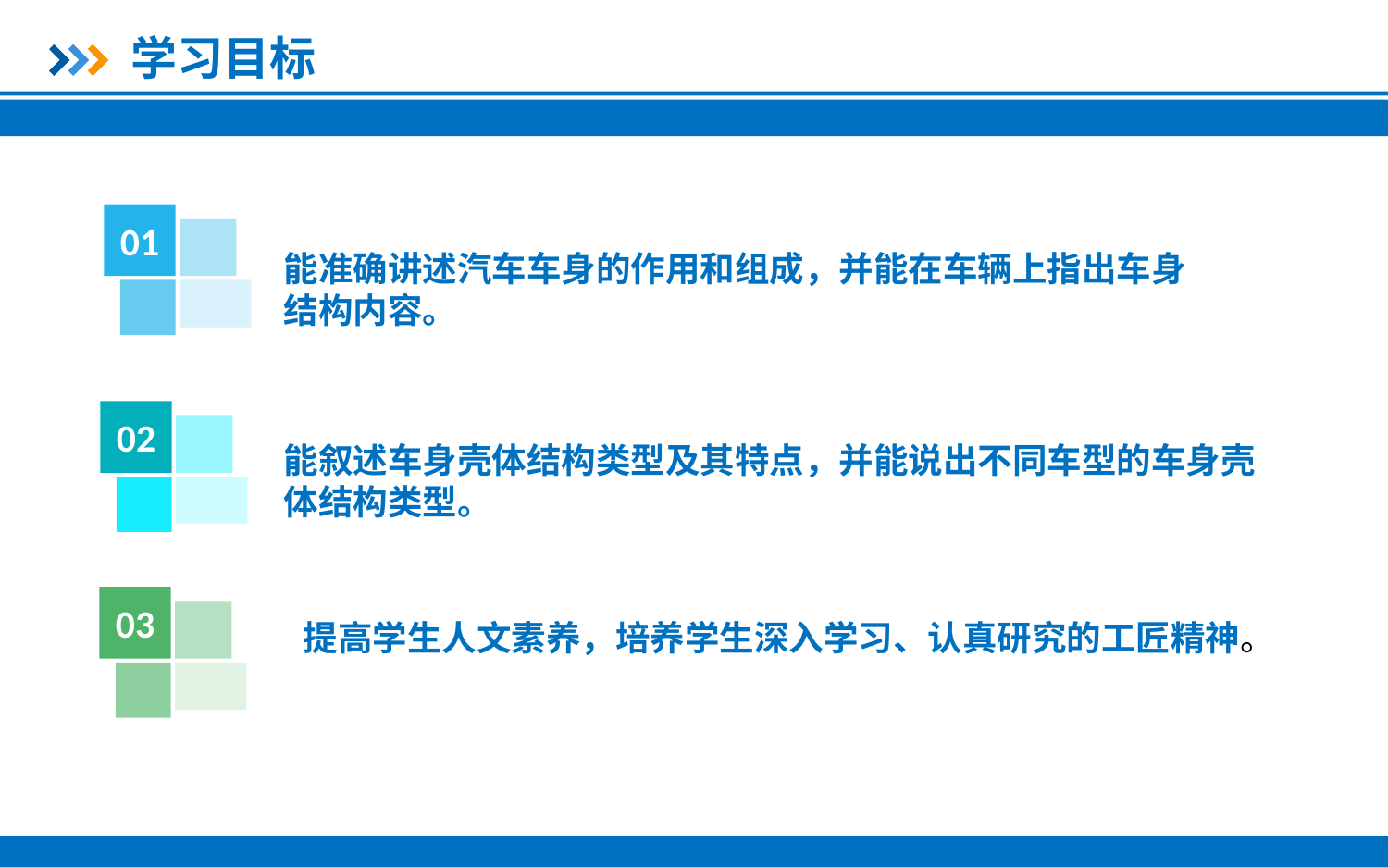

学习目标
01

能准确讲述汽车车身的作用和组成，并能在车辆上指出车身结构内容。

02

能叙述车身壳体结构类型及其特点，并能说出不同车型的车身壳体结构类型。

03

提高学生人文素养，培养学生深入学习、认真研究的工匠精神。